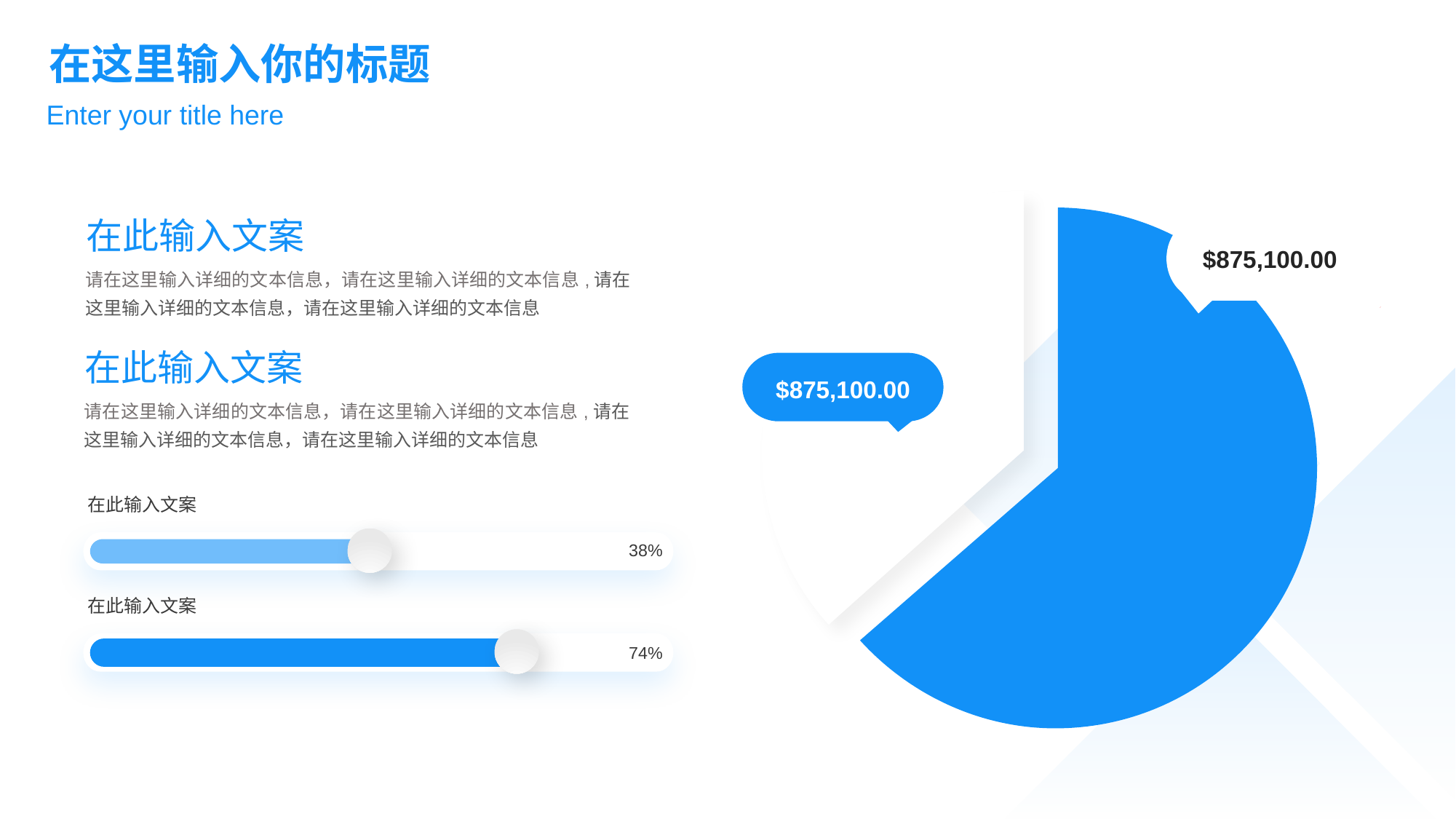

在这里输入你的标题
Enter your title here

$875,100.00

$875,100.00
在此输入文案
请在这里输入详细的文本信息，请在这里输入详细的文本信息,请在这里输入详细的文本信息，请在这里输入详细的文本信息

在此输入文案
请在这里输入详细的文本信息，请在这里输入详细的文本信息,请在这里输入详细的文本信息，请在这里输入详细的文本信息

在此输入文案

38%

在此输入文案

74%